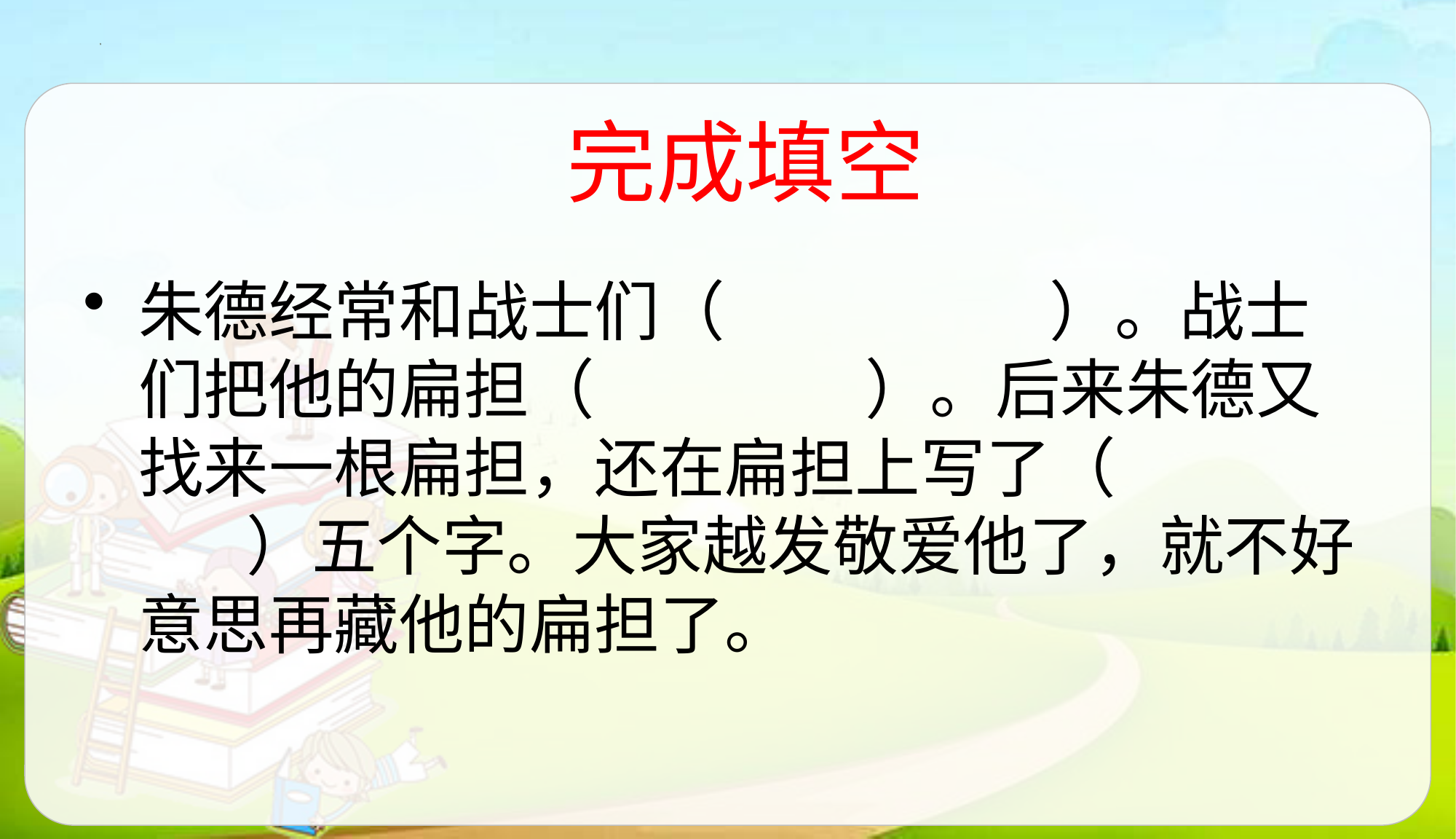

# 完成填空
朱德经常和战士们（                  ）。战士们把他的扁担（               ）。后来朱德又找来一根扁担，还在扁担上写了（                     ）五个字。大家越发敬爱他了，就不好意思再藏他的扁担了。